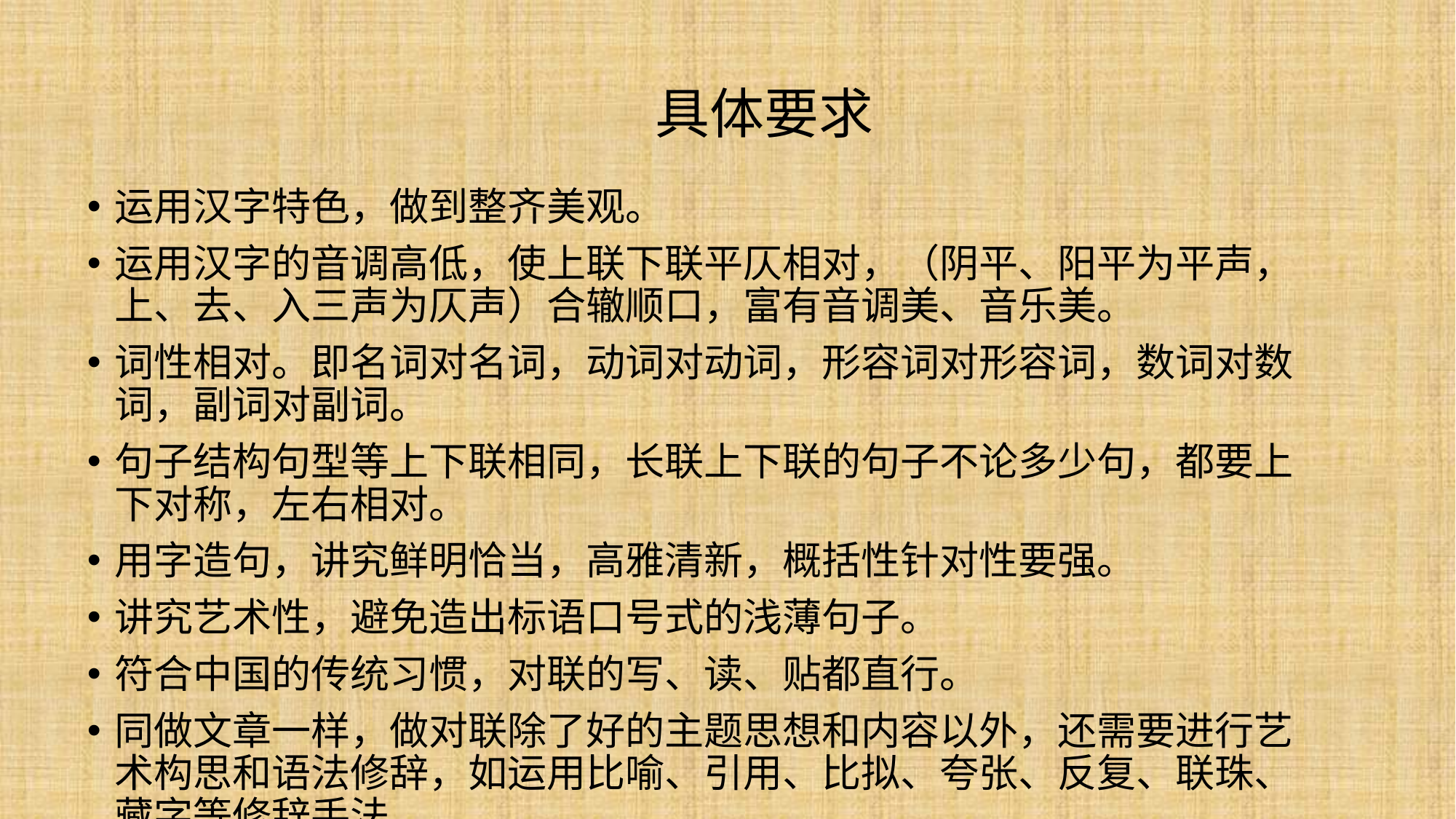

具体要求
运用汉字特色，做到整齐美观。
运用汉字的音调高低，使上联下联平仄相对，（阴平、阳平为平声，上、去、入三声为仄声）合辙顺口，富有音调美、音乐美。
词性相对。即名词对名词，动词对动词，形容词对形容词，数词对数词，副词对副词。
句子结构句型等上下联相同，长联上下联的句子不论多少句，都要上下对称，左右相对。
用字造句，讲究鲜明恰当，高雅清新，概括性针对性要强。
讲究艺术性，避免造出标语口号式的浅薄句子。
符合中国的传统习惯，对联的写、读、贴都直行。
同做文章一样，做对联除了好的主题思想和内容以外，还需要进行艺术构思和语法修辞，如运用比喻、引用、比拟、夸张、反复、联珠、藏字等修辞手法。